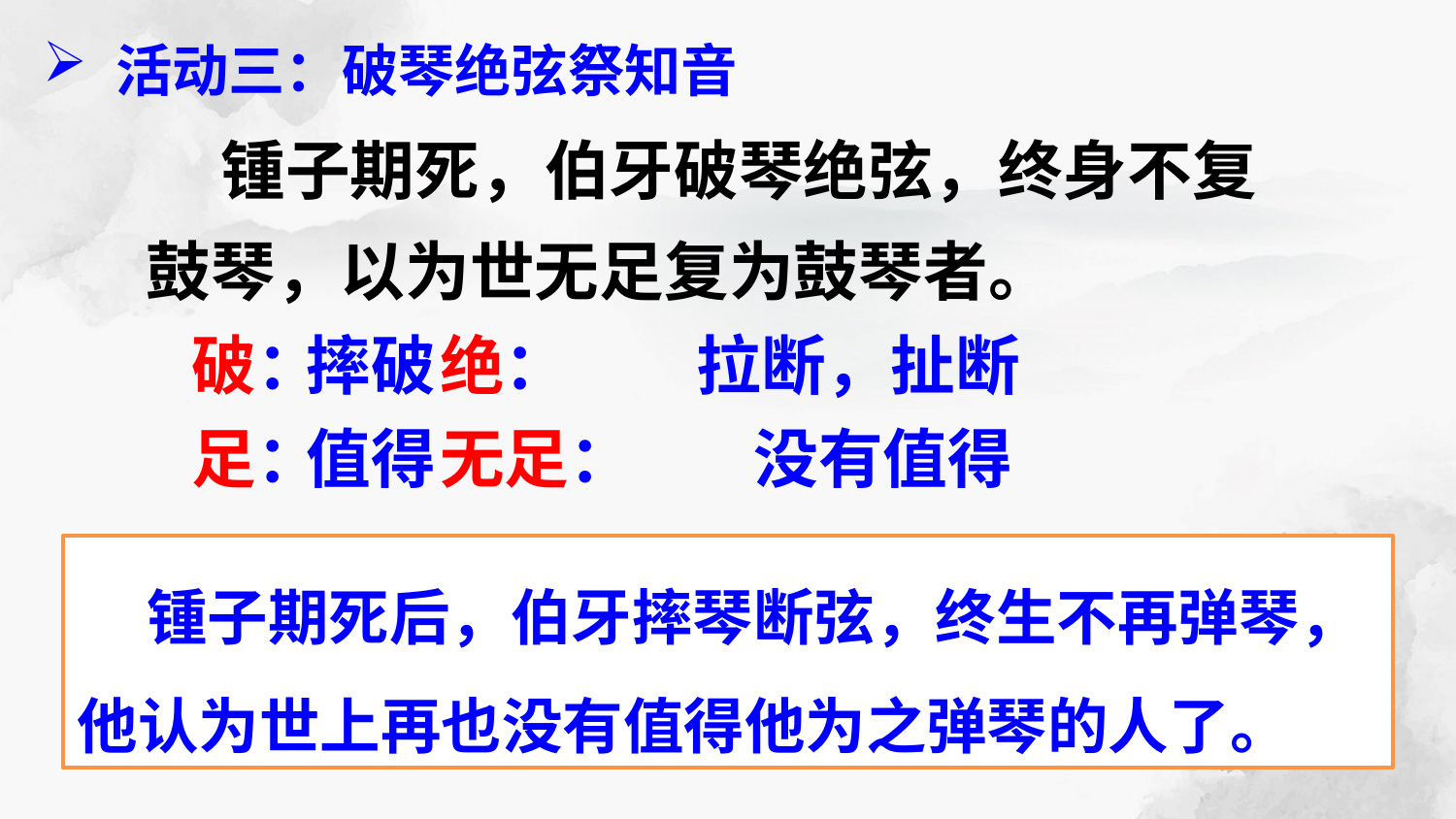

活动三：破琴绝弦祭知音
    锺子期死，伯牙破琴绝弦，终身不复鼓琴，以为世无足复为鼓琴者。
破：        绝：
摔破
拉断，扯断
足：        无足：
值得
没有值得
    锺子期死后，伯牙摔琴断弦，终生不再弹琴，他认为世上再也没有值得他为之弹琴的人了。